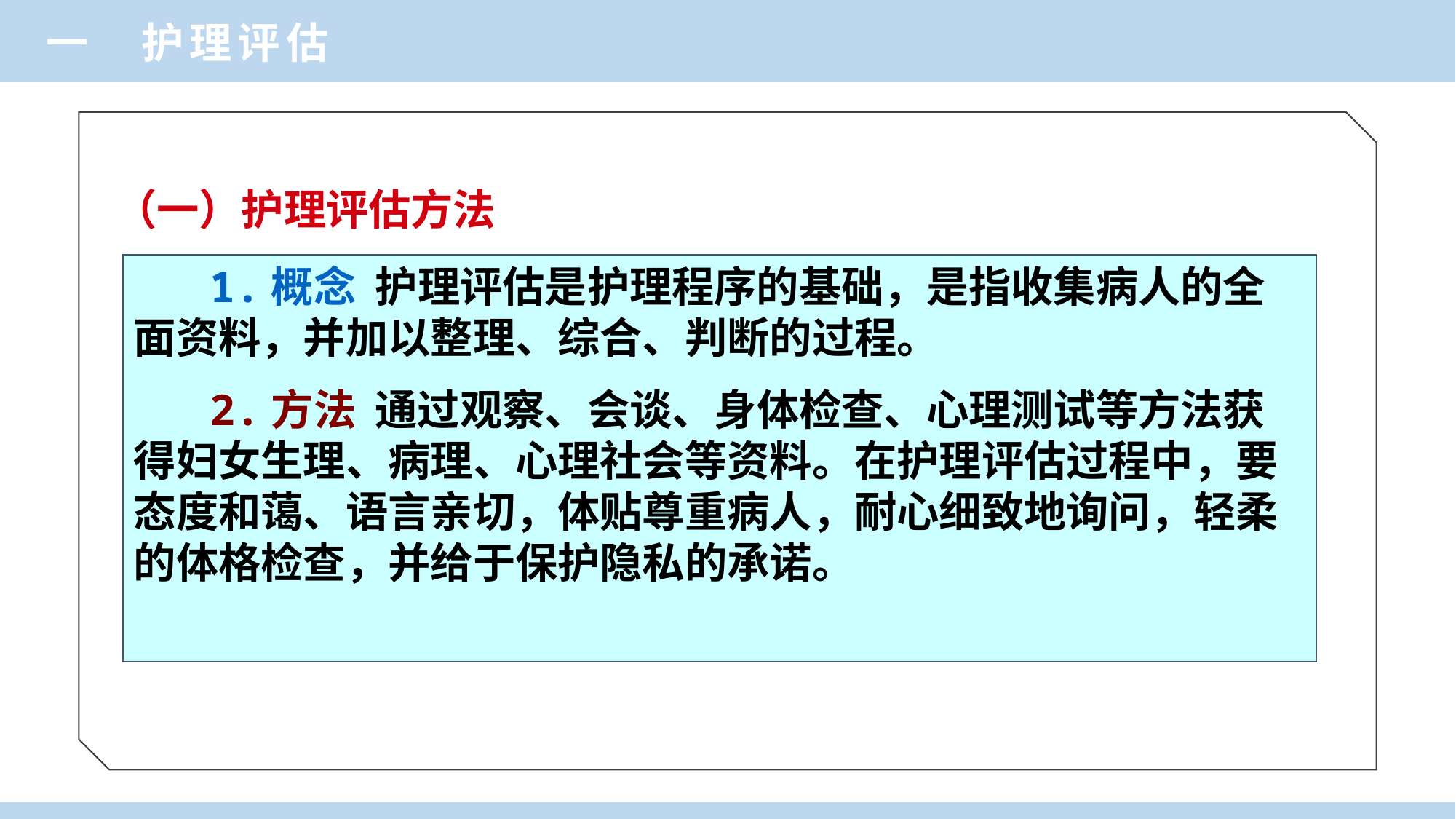

一   护理评估

（一）护理评估方法
   1.概念  护理评估是护理程序的基础，是指收集病人的全面资料，并加以整理、综合、判断的过程。
   2.方法  通过观察、会谈、身体检查、心理测试等方法获得妇女生理、病理、心理社会等资料。在护理评估过程中，要态度和蔼、语言亲切，体贴尊重病人，耐心细致地询问，轻柔的体格检查，并给于保护隐私的承诺。